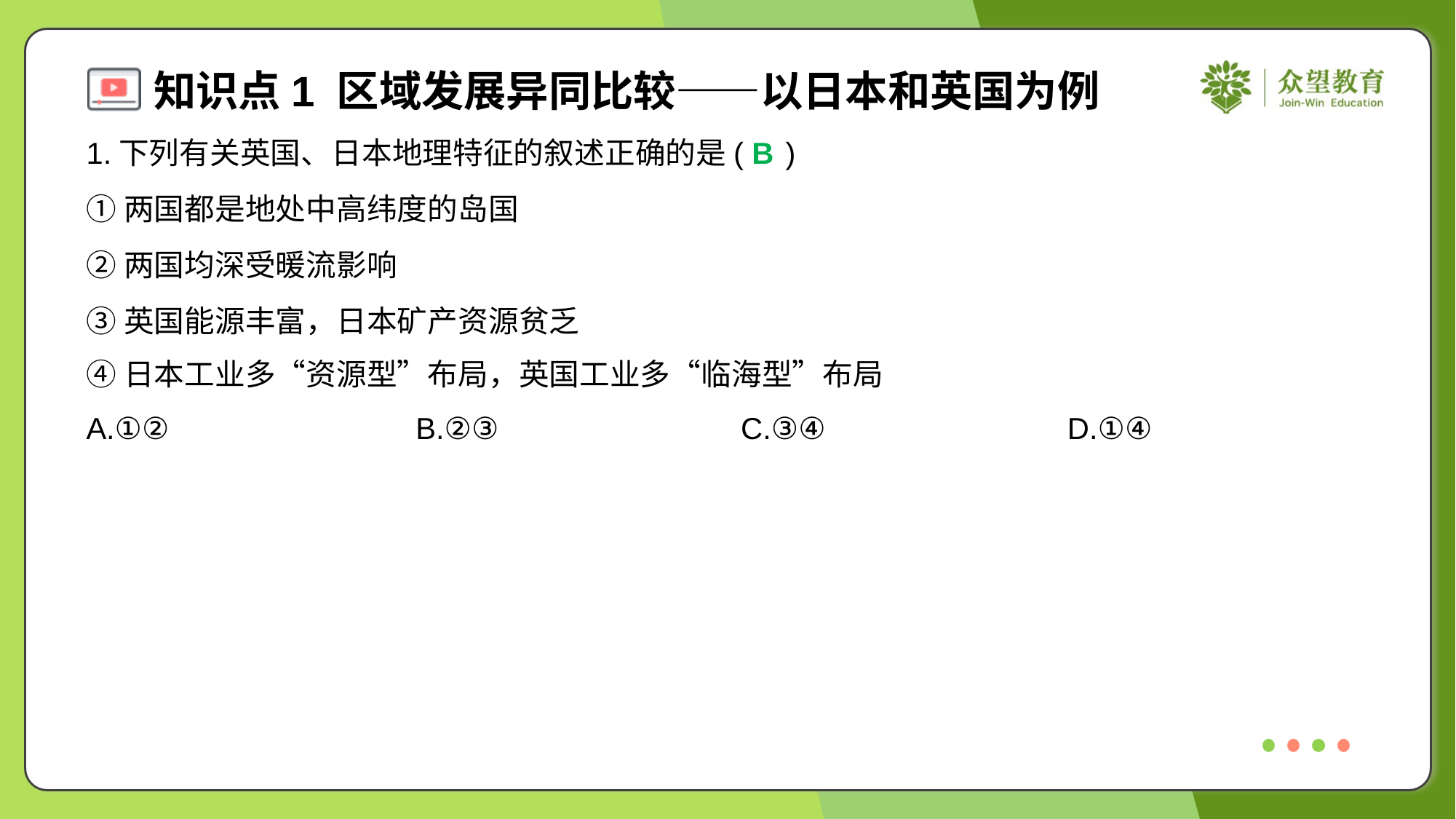

1.下列有关英国、日本地理特征的叙述正确的是(     )
B
①两国都是地处中高纬度的岛国
②两国均深受暖流影响
③英国能源丰富，日本矿产资源贫乏
④日本工业多“资源型”布局，英国工业多“临海型”布局
A.①②	B.②③	C.③④	D.①④